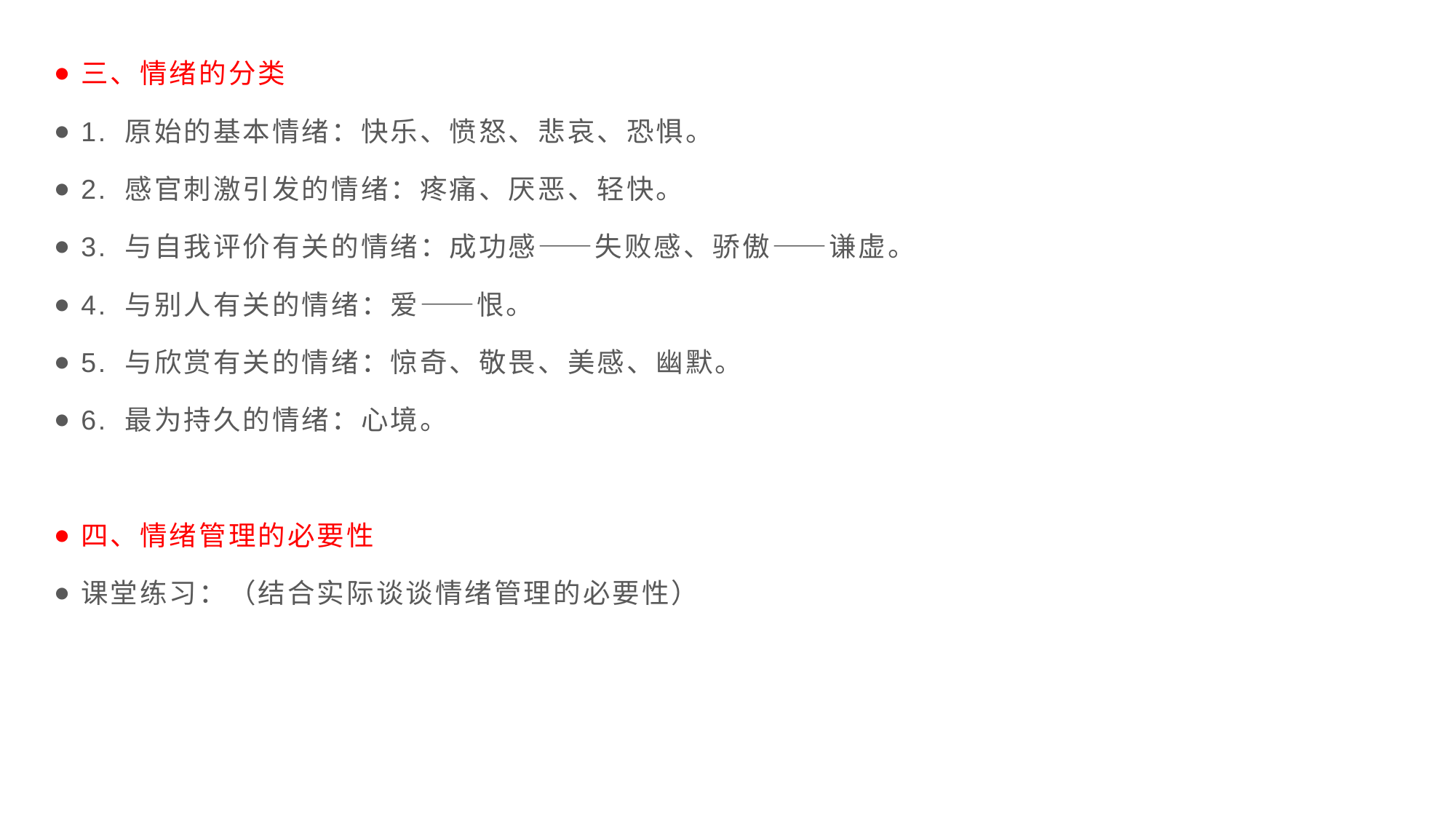

三、情绪的分类
1. 原始的基本情绪：快乐、愤怒、悲哀、恐惧。
2. 感官刺激引发的情绪：疼痛、厌恶、轻快。
3. 与自我评价有关的情绪：成功感——失败感、骄傲——谦虚。
4. 与别人有关的情绪：爱——恨。
5. 与欣赏有关的情绪：惊奇、敬畏、美感、幽默。
6. 最为持久的情绪：心境。

四、情绪管理的必要性
课堂练习：（结合实际谈谈情绪管理的必要性）